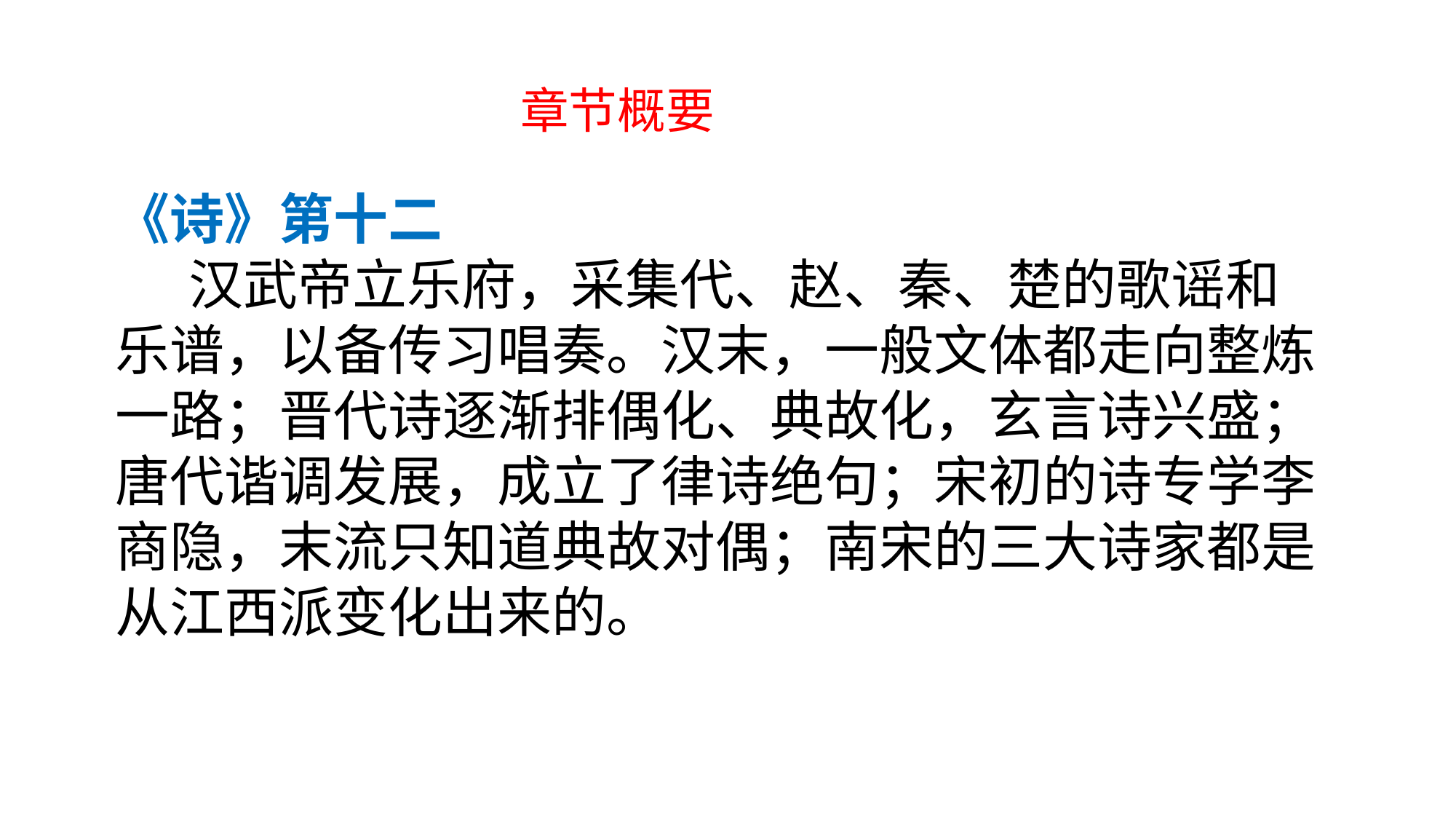

章节概要
《诗》第十二
    汉武帝立乐府，采集代、赵、秦、楚的歌谣和乐谱，以备传习唱奏。汉末，一般文体都走向整炼一路；晋代诗逐渐排偶化、典故化，玄言诗兴盛；唐代谐调发展，成立了律诗绝句；宋初的诗专学李商隐，末流只知道典故对偶；南宋的三大诗家都是从江西派变化出来的。13